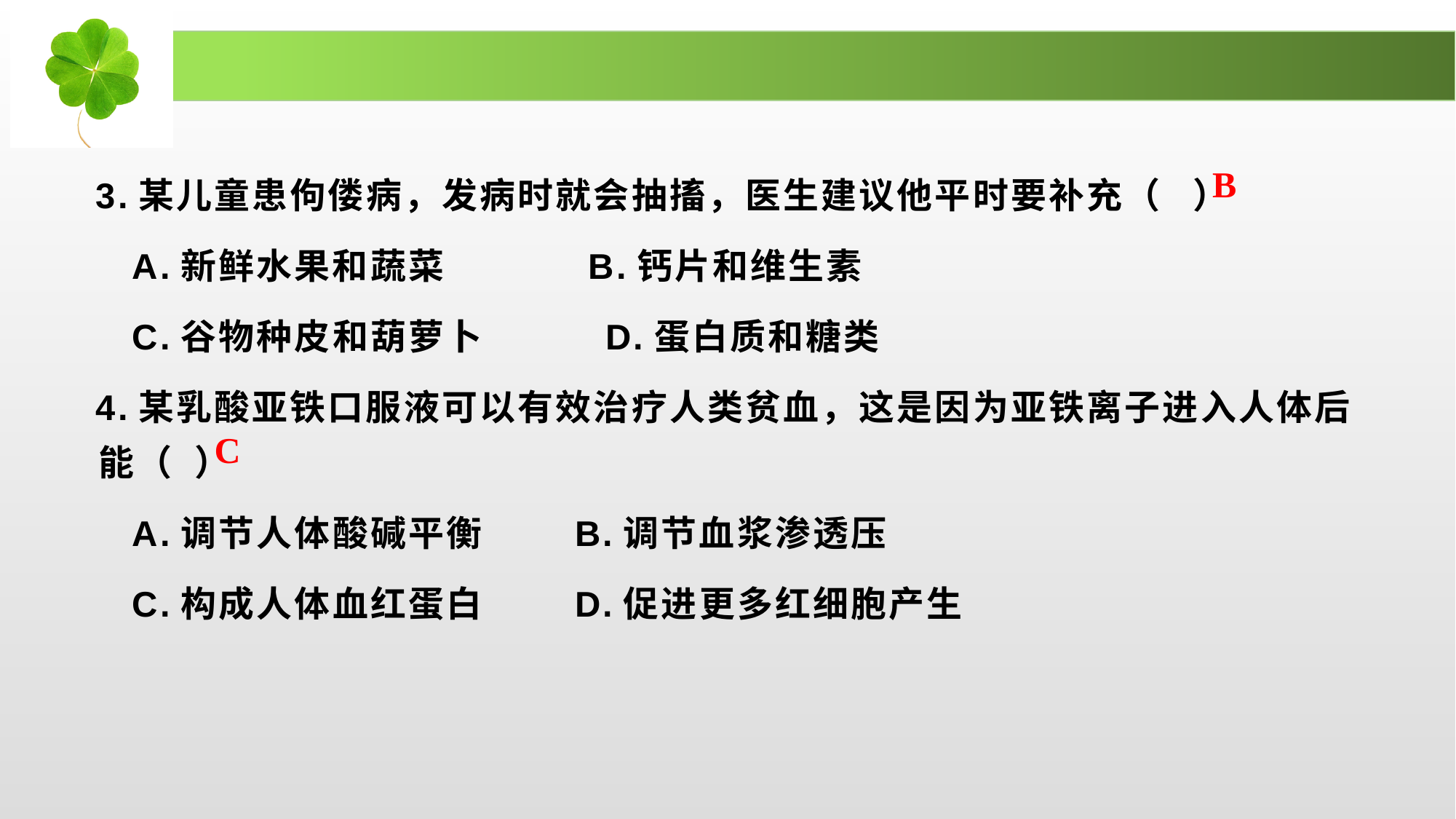

B
  3.某儿童患佝偻病，发病时就会抽搐，医生建议他平时要补充（   ）
     A.新鲜水果和蔬菜             B.钙片和维生素
     C.谷物种皮和葫萝卜           D.蛋白质和糖类
  4.某乳酸亚铁口服液可以有效治疗人类贫血，这是因为亚铁离子进入人体后能（  ）
     A.调节人体酸碱平衡        B.调节血浆渗透压
     C.构成人体血红蛋白        D.促进更多红细胞产生
C